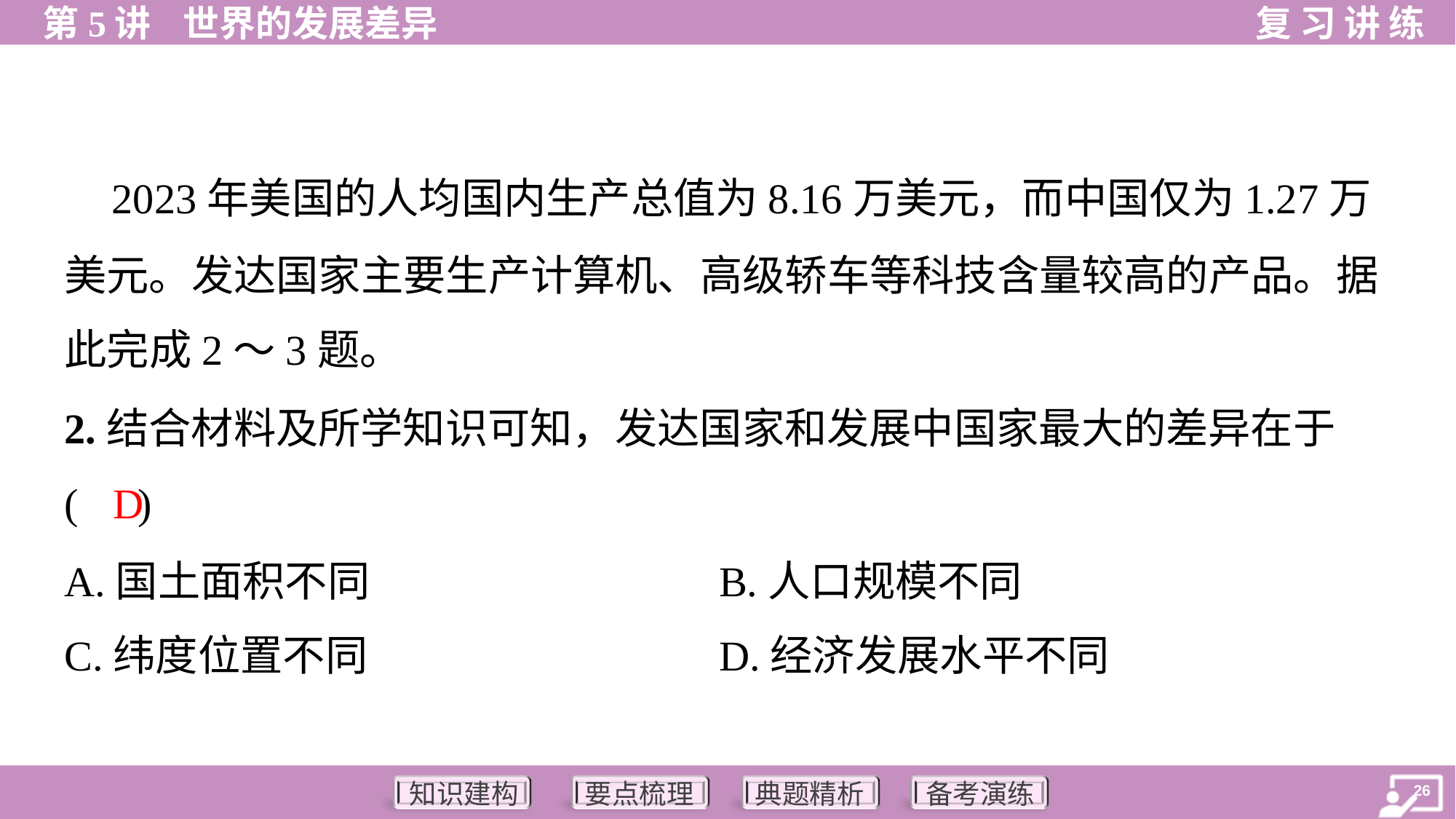

2023年美国的人均国内生产总值为8.16万美元，而中国仅为1.27万
美元。发达国家主要生产计算机、高级轿车等科技含量较高的产品。据
此完成2～3题。
2.结合材料及所学知识可知，发达国家和发展中国家最大的差异在于
(     )
D
A.国土面积不同	B.人口规模不同
C.纬度位置不同	D.经济发展水平不同